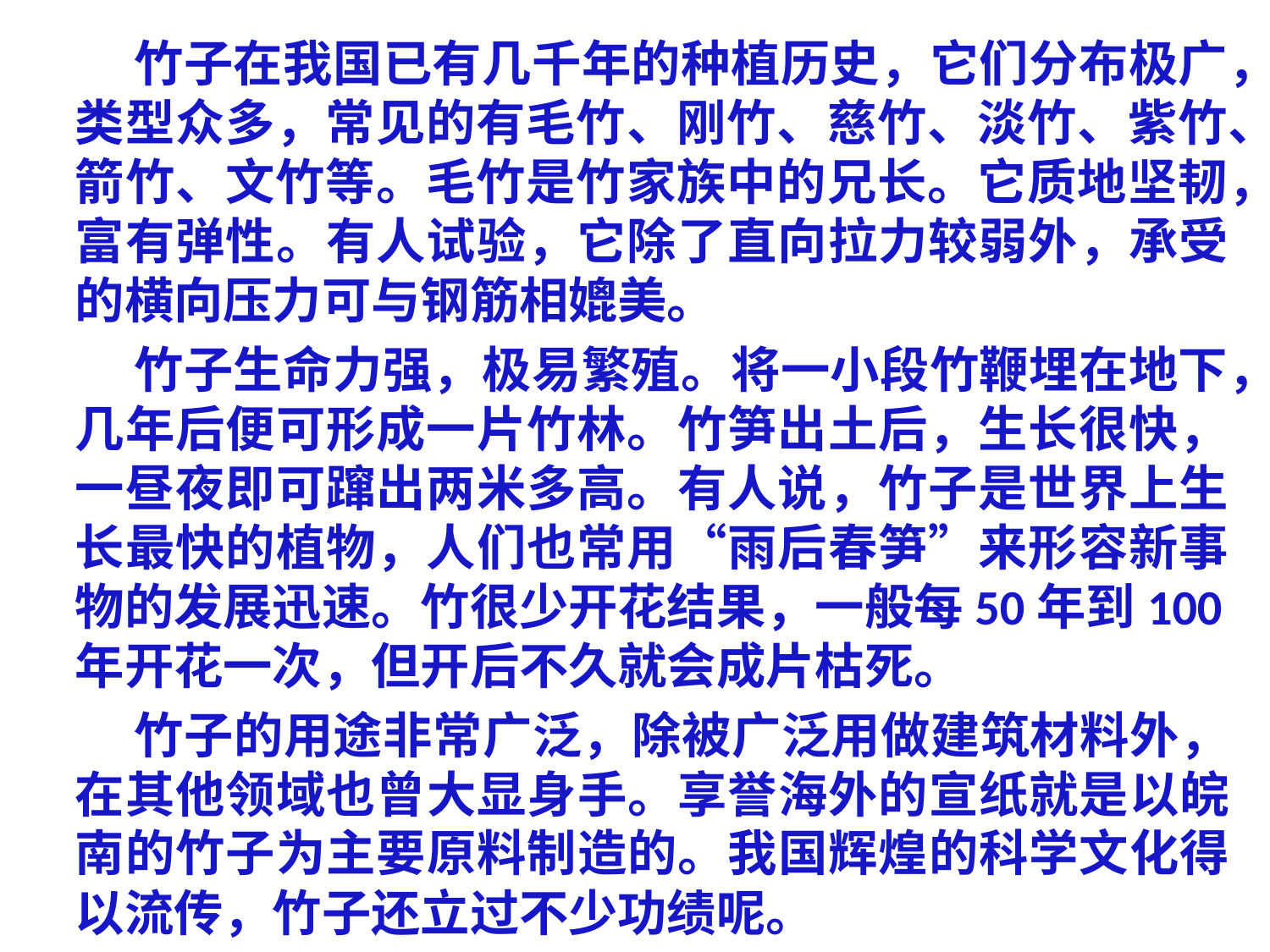

竹子在我国已有几千年的种植历史，它们分布极广，类型众多，常见的有毛竹、刚竹、慈竹、淡竹、紫竹、箭竹、文竹等。毛竹是竹家族中的兄长。它质地坚韧，富有弹性。有人试验，它除了直向拉力较弱外，承受的横向压力可与钢筋相媲美。
    竹子生命力强，极易繁殖。将一小段竹鞭埋在地下，几年后便可形成一片竹林。竹笋出土后，生长很快，一昼夜即可蹿出两米多高。有人说，竹子是世界上生长最快的植物，人们也常用“雨后春笋”来形容新事物的发展迅速。竹很少开花结果，一般每50年到100年开花一次，但开后不久就会成片枯死。
    竹子的用途非常广泛，除被广泛用做建筑材料外，在其他领域也曾大显身手。享誉海外的宣纸就是以皖南的竹子为主要原料制造的。我国辉煌的科学文化得以流传，竹子还立过不少功绩呢。